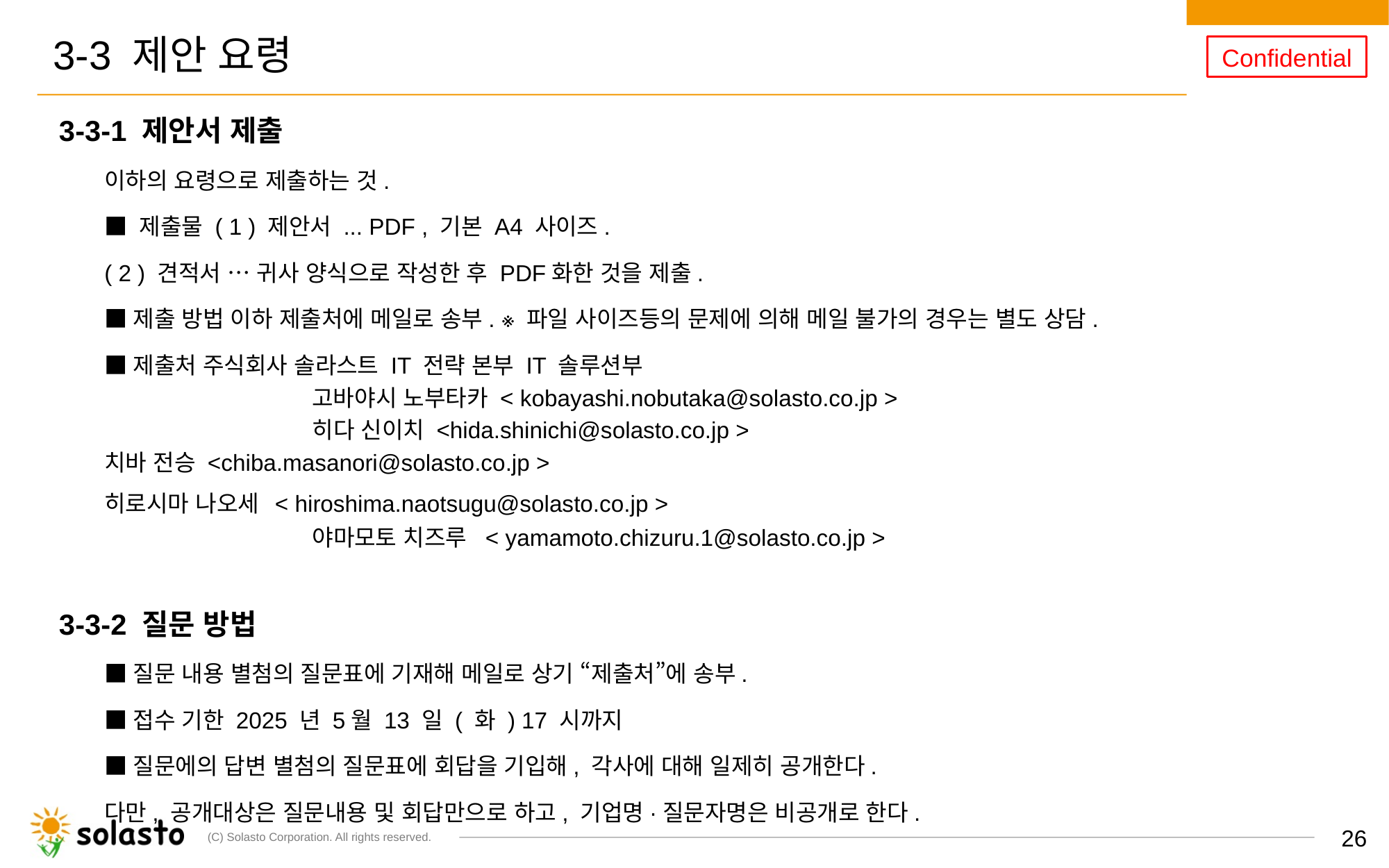

# 3-3 제안 요령
3-3-1 제안서 제출
이하의 요령으로 제출하는 것.
■ 제출물 ( 1 ) 제안서 ... PDF , 기본 A4 사이즈.
( 2 ) 견적서 … 귀사 양식으로 작성한 후 PDF화한 것을 제출.
■제출 방법 이하 제출처에 메일로 송부. ※ 파일 사이즈등의 문제에 의해 메일 불가의 경우는 별도 상담.
■제출처 주식회사 솔라스트 IT 전략 본부 IT 솔루션부
　　　　　　　　　고바야시 노부타카 < kobayashi.nobutaka@solasto.co.jp >
　　　　　　　　　히다 신이치 <hida.shinichi@solasto.co.jp >
치바 전승 <chiba.masanori@solasto.co.jp >
히로시마 나오세 < hiroshima.naotsugu@solasto.co.jp >
　　　　　　　　　야마모토 치즈루  < yamamoto.chizuru.1@solasto.co.jp >

3-3-2 질문 방법
■질문 내용 별첨의 질문표에 기재해 메일로 상기 “제출처”에 송부.
■접수 기한 2025 년 5월 13 일 ( 화 ) 17 시까지
■질문에의 답변 별첨의 질문표에 회답을 기입해, 각사에 대해 일제히 공개한다.
다만, 공개대상은 질문내용 및 회답만으로 하고, 기업명·질문자명은 비공개로 한다.